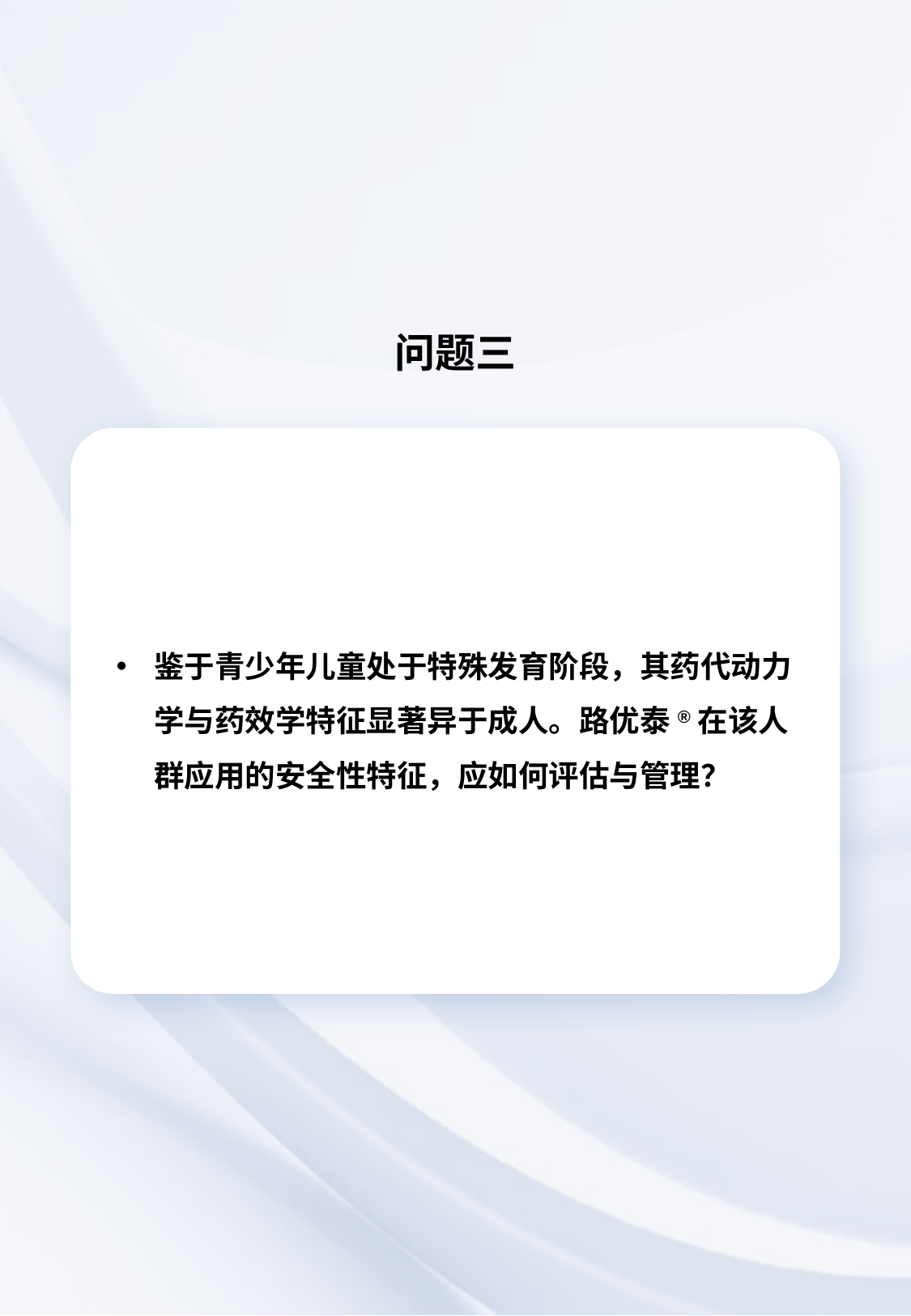

问题三

鉴于青少年儿童处于特殊发育阶段，其药代动力学与药效学特征显著异于成人。路优泰®在该人群应用的安全性特征，应如何评估与管理？